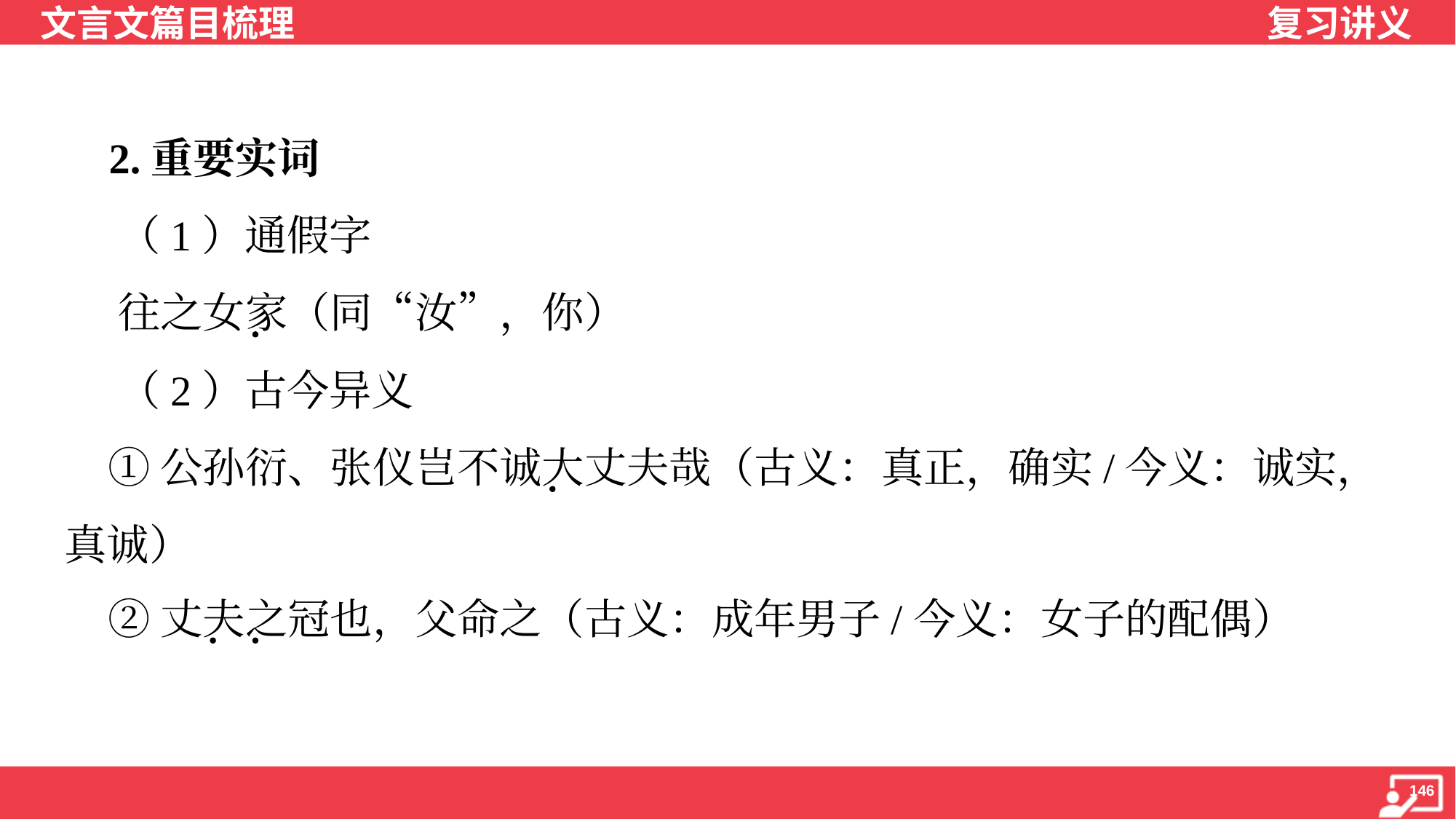

2.重要实词
    （1）通假字
    往之女家（同“汝”，你）
    （2）古今异义
    ①公孙衍、张仪岂不诚大丈夫哉（古义：真正，确实/今义：诚实，
真诚）
    ②丈夫之冠也，父命之（古义：成年男子/今义：女子的配偶）